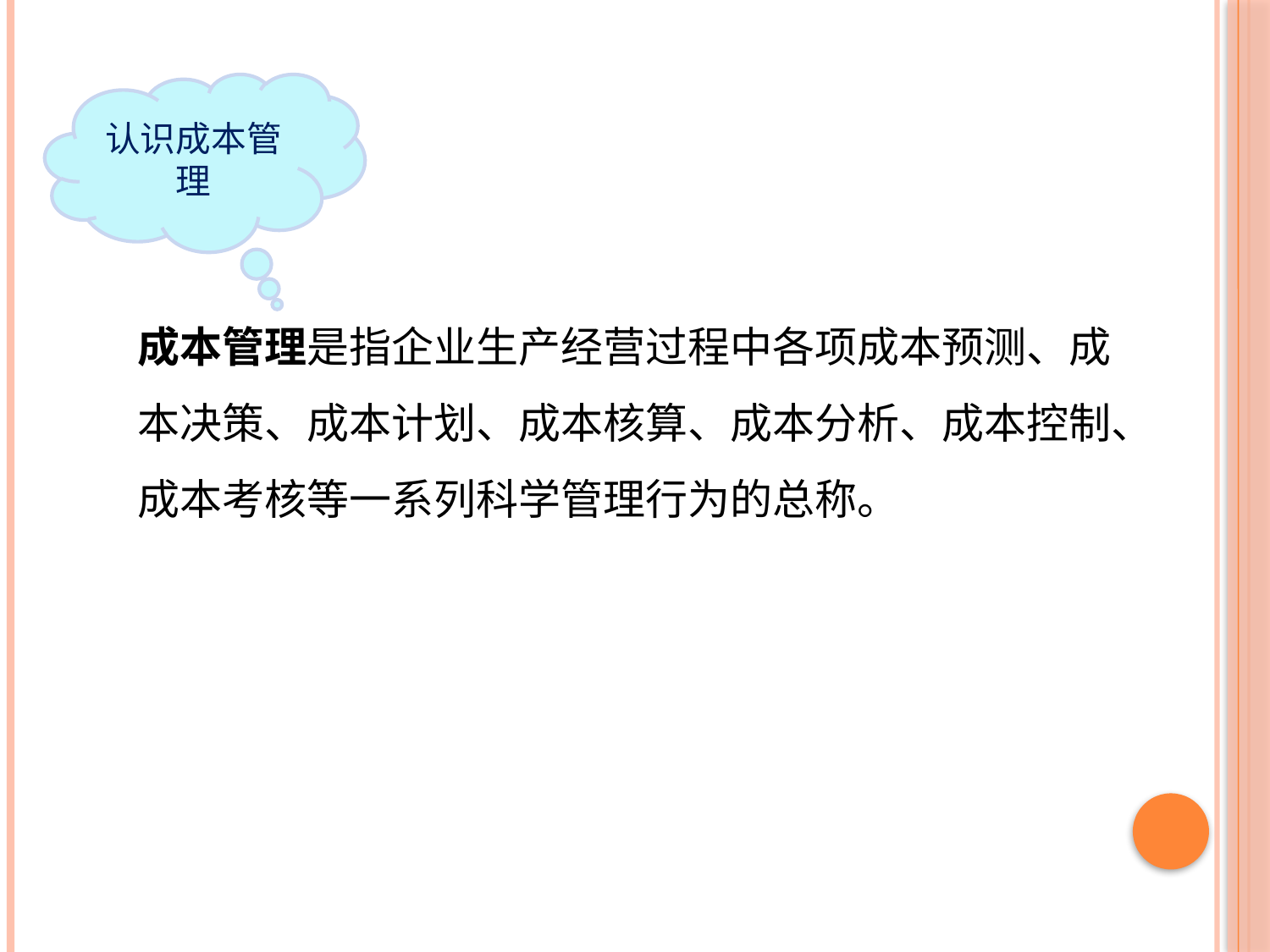

认识成本管理
成本管理是指企业生产经营过程中各项成本预测、成本决策、成本计划、成本核算、成本分析、成本控制、成本考核等一系列科学管理行为的总称。